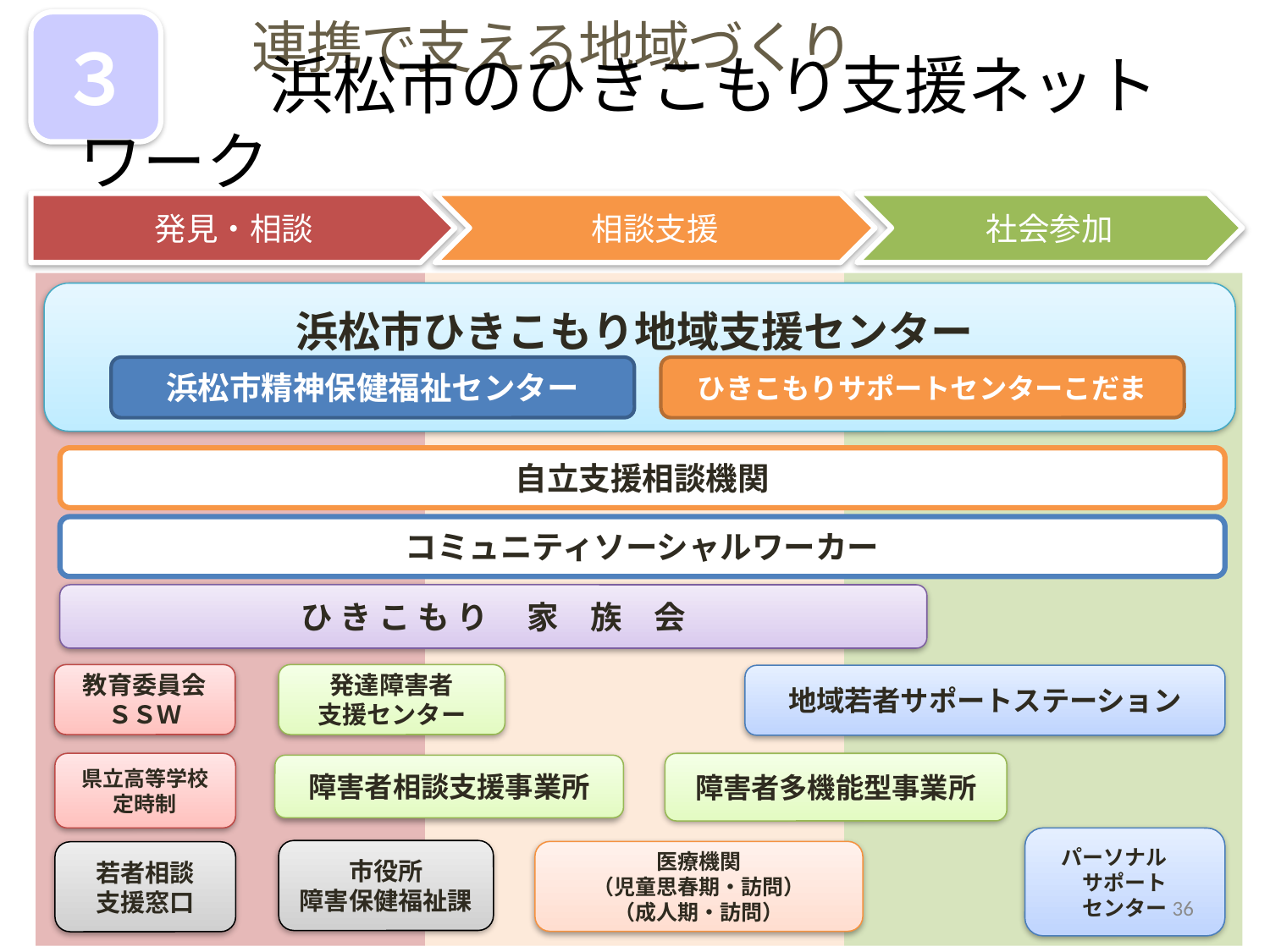

連携で支える地域づくり
３
# 浜松市のひきこもり支援ネットワーク
発見・相談
相談支援
社会参加

浜松市ひきこもり地域支援センター
浜松市精神保健福祉センター
ひきこもりサポートセンターこだま
自立支援相談機関
コミュニティソーシャルワーカー
ひ き こ も り 　家　族　会
教育委員会
ＳＳＷ
発達障害者
支援センター
地域若者サポートステーション
障害者多機能型事業所
県立高等学校
定時制
障害者相談支援事業所
パーソナル
サポート
センター
市役所
障害保健福祉課
医療機関
（児童思春期・訪問）
（成人期・訪問）
若者相談
支援窓口
36